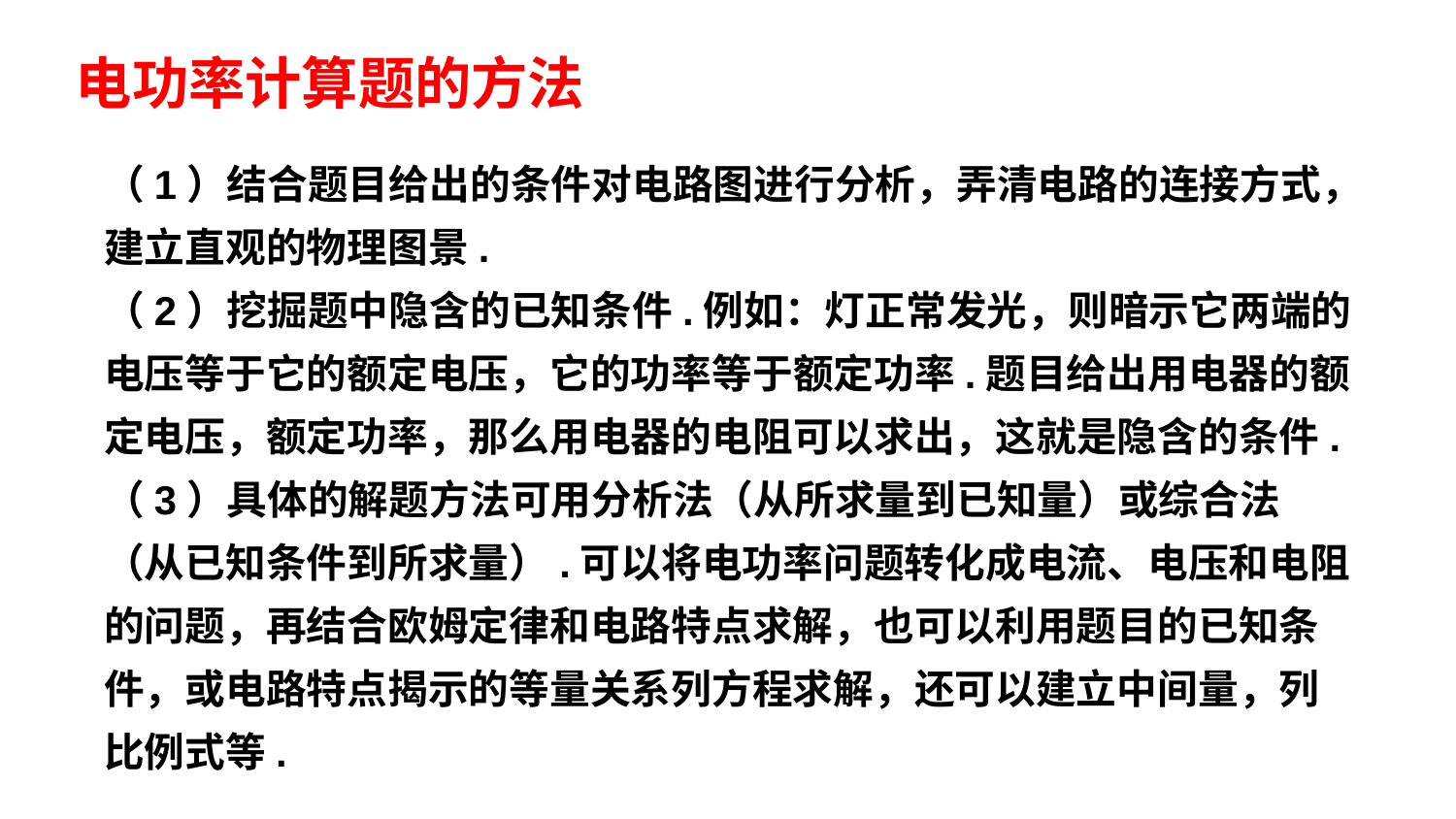

电功率计算题的方法
（1）结合题目给出的条件对电路图进行分析，弄清电路的连接方式，建立直观的物理图景.
（2）挖掘题中隐含的已知条件.例如：灯正常发光，则暗示它两端的电压等于它的额定电压，它的功率等于额定功率.题目给出用电器的额定电压，额定功率，那么用电器的电阻可以求出，这就是隐含的条件.
（3）具体的解题方法可用分析法（从所求量到已知量）或综合法（从已知条件到所求量）.可以将电功率问题转化成电流、电压和电阻的问题，再结合欧姆定律和电路特点求解，也可以利用题目的已知条件，或电路特点揭示的等量关系列方程求解，还可以建立中间量，列比例式等.